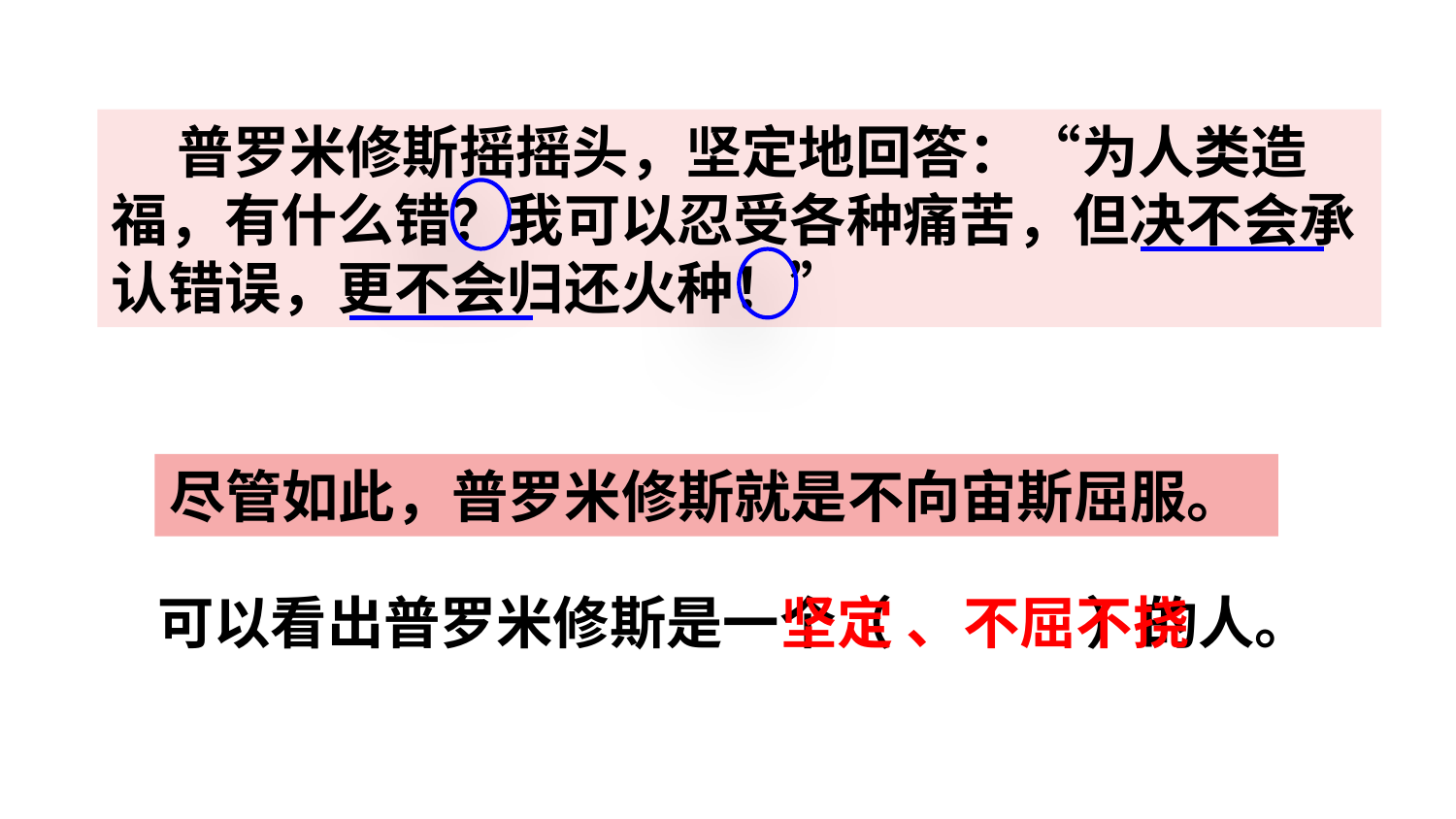

普罗米修斯摇摇头，坚定地回答：“为人类造福，有什么错？我可以忍受各种痛苦，但决不会承认错误，更不会归还火种！”

尽管如此，普罗米修斯就是不向宙斯屈服。
可以看出普罗米修斯是一个（               ）的人。
坚定 、不屈不挠